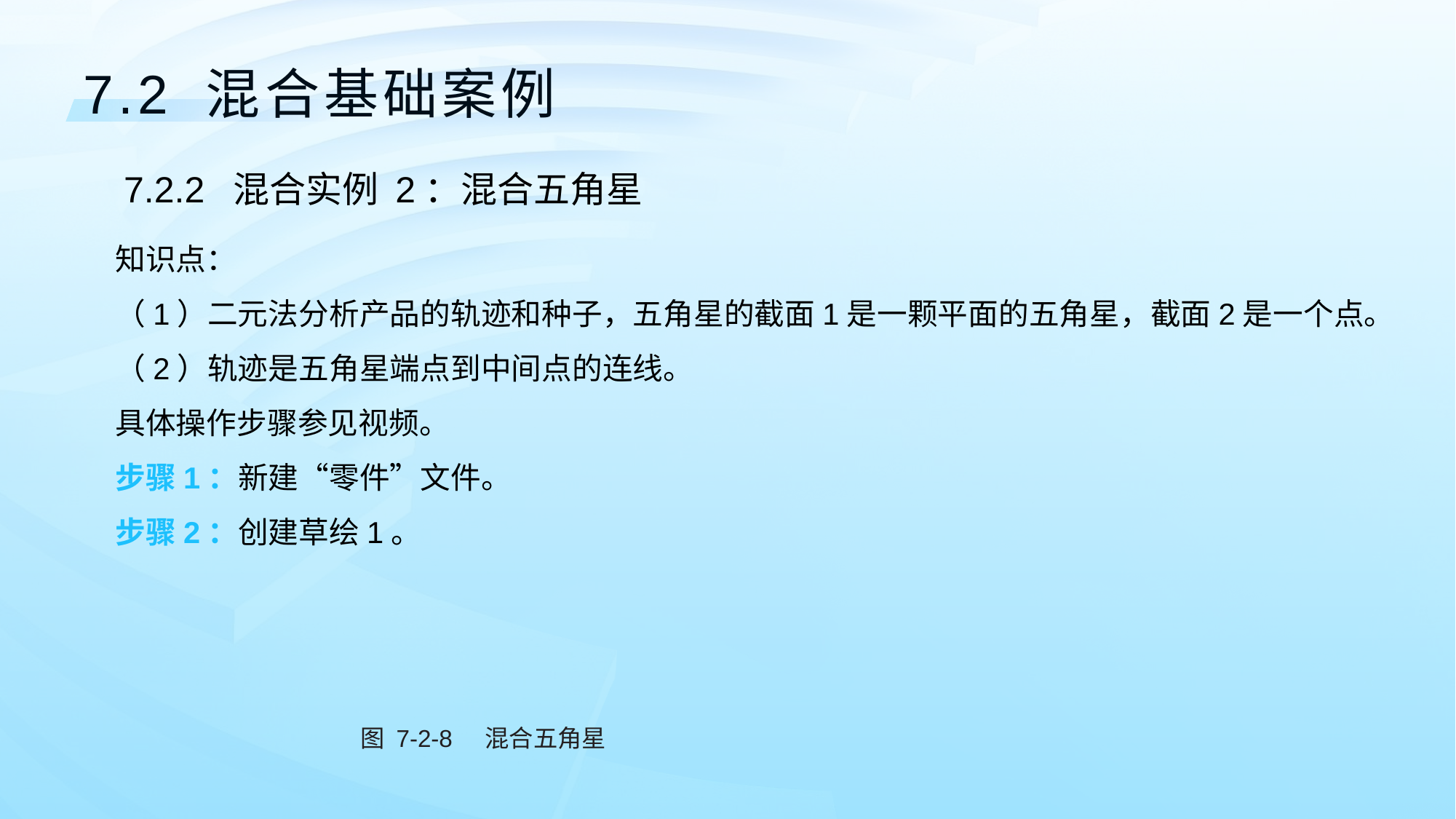

7.2 混合基础案例
7.2.2	混合实例 2：混合五角星
知识点：
（1）二元法分析产品的轨迹和种子，五角星的截面1是一颗平面的五角星，截面2是一个点。
（2）轨迹是五角星端点到中间点的连线。
具体操作步骤参见视频。
步骤1：新建“零件”文件。
步骤2：创建草绘1。
 图 7-2-8    混合五角星